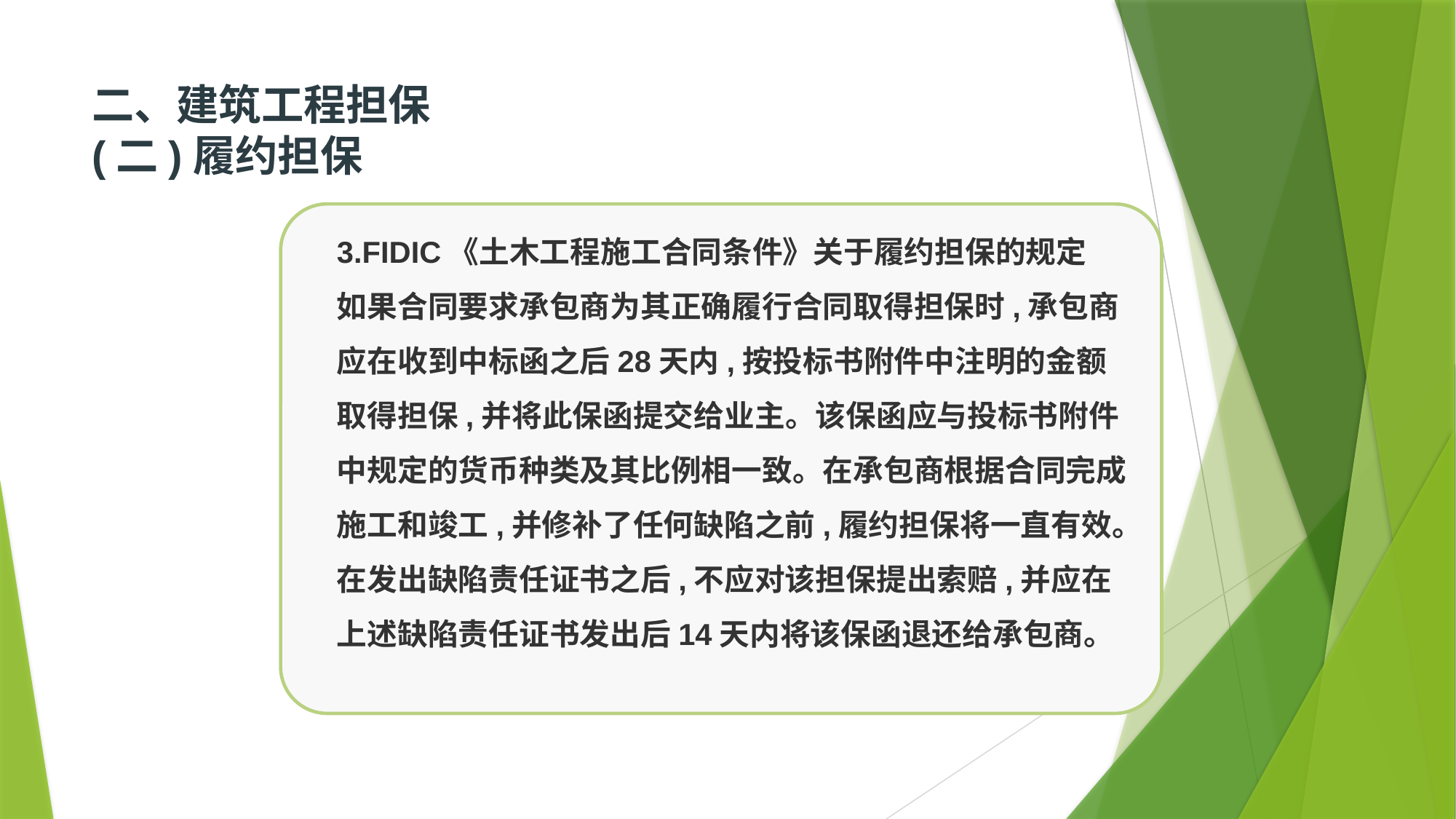

# 二、建筑工程担保 (二)履约担保

3.FIDIC《土木工程施工合同条件》关于履约担保的规定
如果合同要求承包商为其正确履行合同取得担保时,承包商应在收到中标函之后28天内,按投标书附件中注明的金额取得担保,并将此保函提交给业主。该保函应与投标书附件中规定的货币种类及其比例相一致。在承包商根据合同完成施工和竣工,并修补了任何缺陷之前,履约担保将一直有效。在发出缺陷责任证书之后,不应对该担保提出索赔,并应在上述缺陷责任证书发出后14天内将该保函退还给承包商。